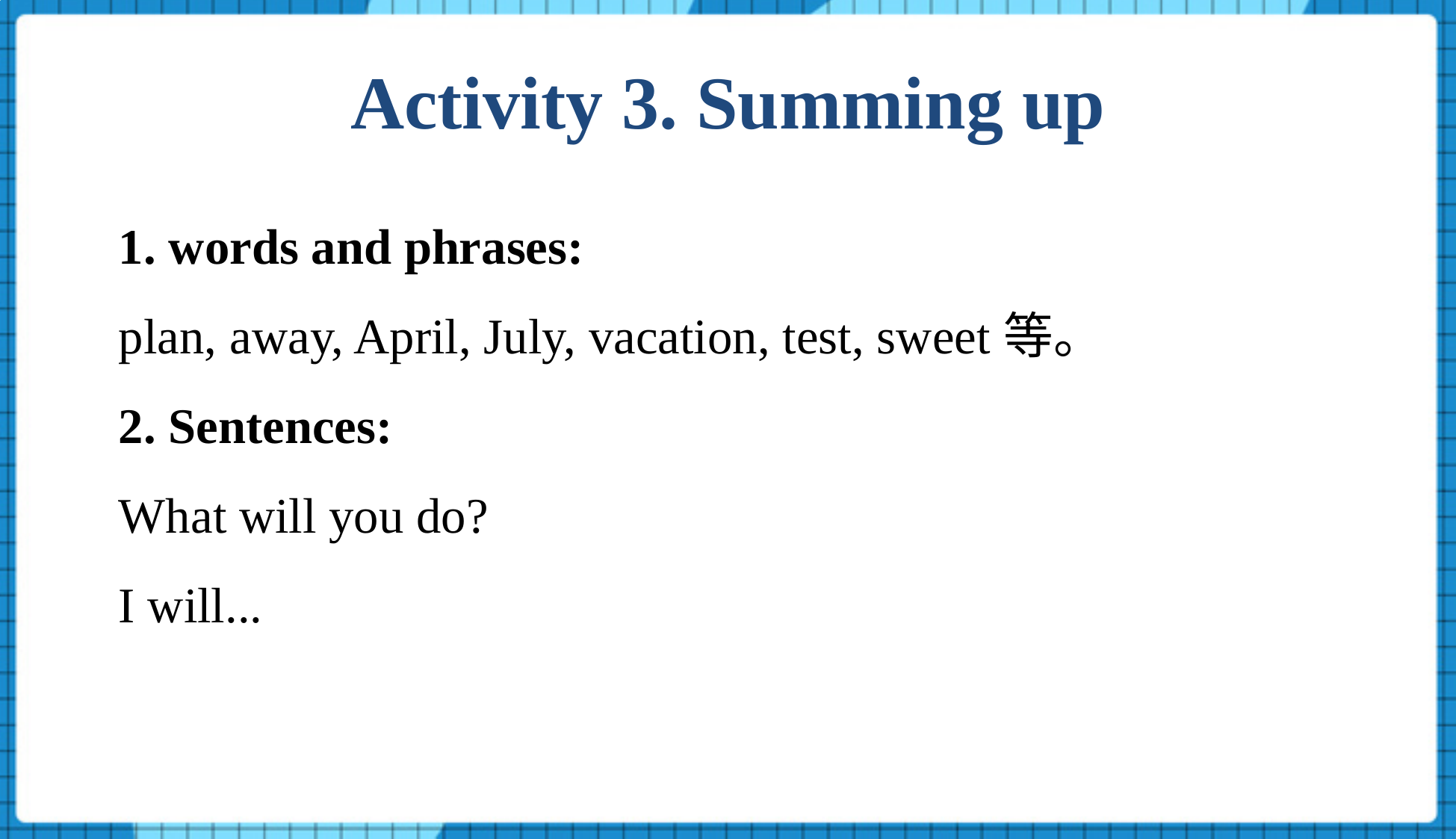

Activity 3. Summing up
1. words and phrases:
plan, away, April, July, vacation, test, sweet等。
2. Sentences:
What will you do?
I will...